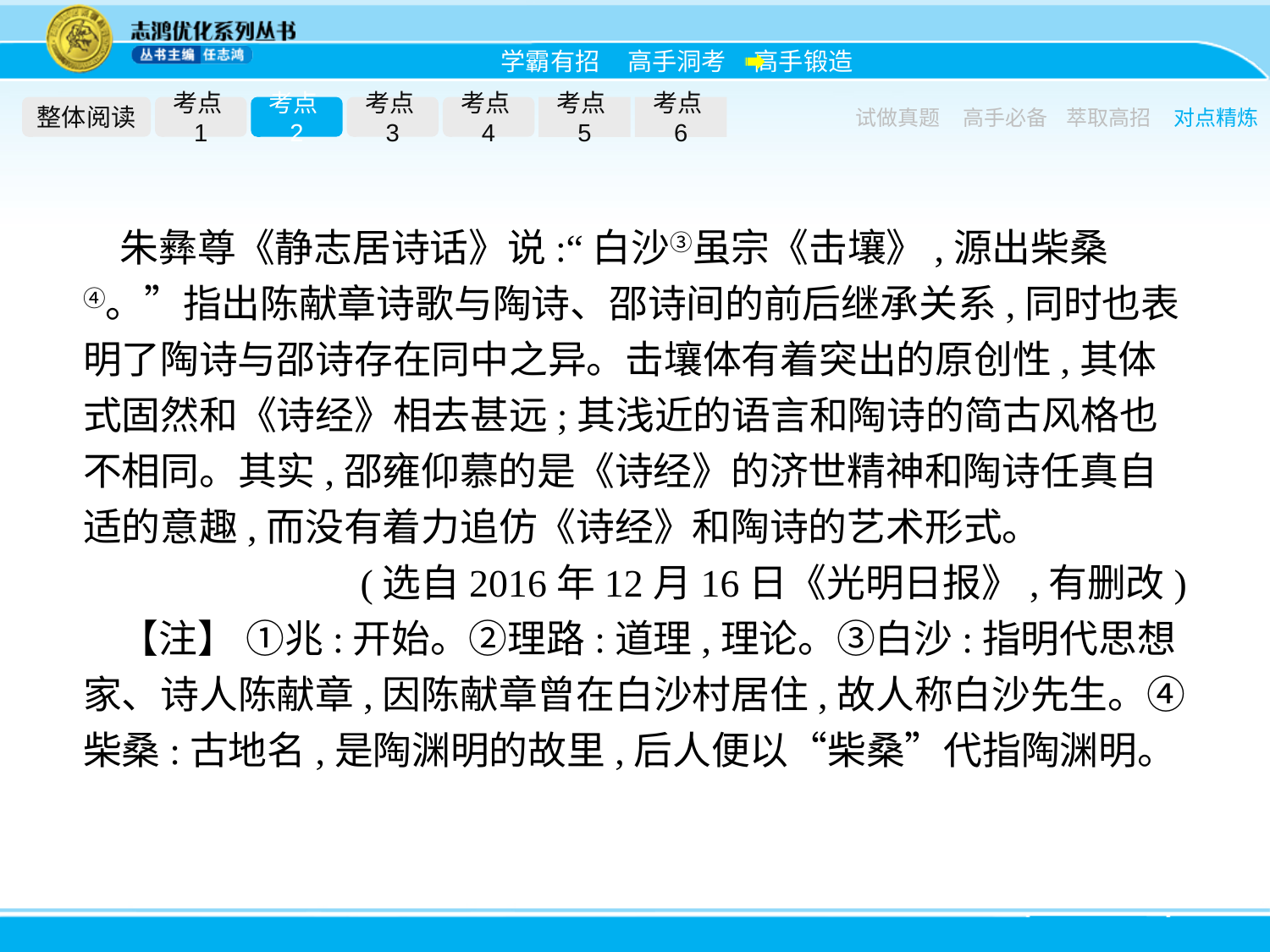

整体阅读
考点1
考点2
考点3
考点4
考点5
考点6
试做真题
高手必备
萃取高招
对点精炼
朱彝尊《静志居诗话》说:“白沙③虽宗《击壤》,源出柴桑④。”指出陈献章诗歌与陶诗、邵诗间的前后继承关系,同时也表明了陶诗与邵诗存在同中之异。击壤体有着突出的原创性,其体式固然和《诗经》相去甚远;其浅近的语言和陶诗的简古风格也不相同。其实,邵雍仰慕的是《诗经》的济世精神和陶诗任真自适的意趣,而没有着力追仿《诗经》和陶诗的艺术形式。
(选自2016年12月16日《光明日报》,有删改)
【注】 ①兆:开始。②理路:道理,理论。③白沙:指明代思想家、诗人陈献章,因陈献章曾在白沙村居住,故人称白沙先生。④柴桑:古地名,是陶渊明的故里,后人便以“柴桑”代指陶渊明。